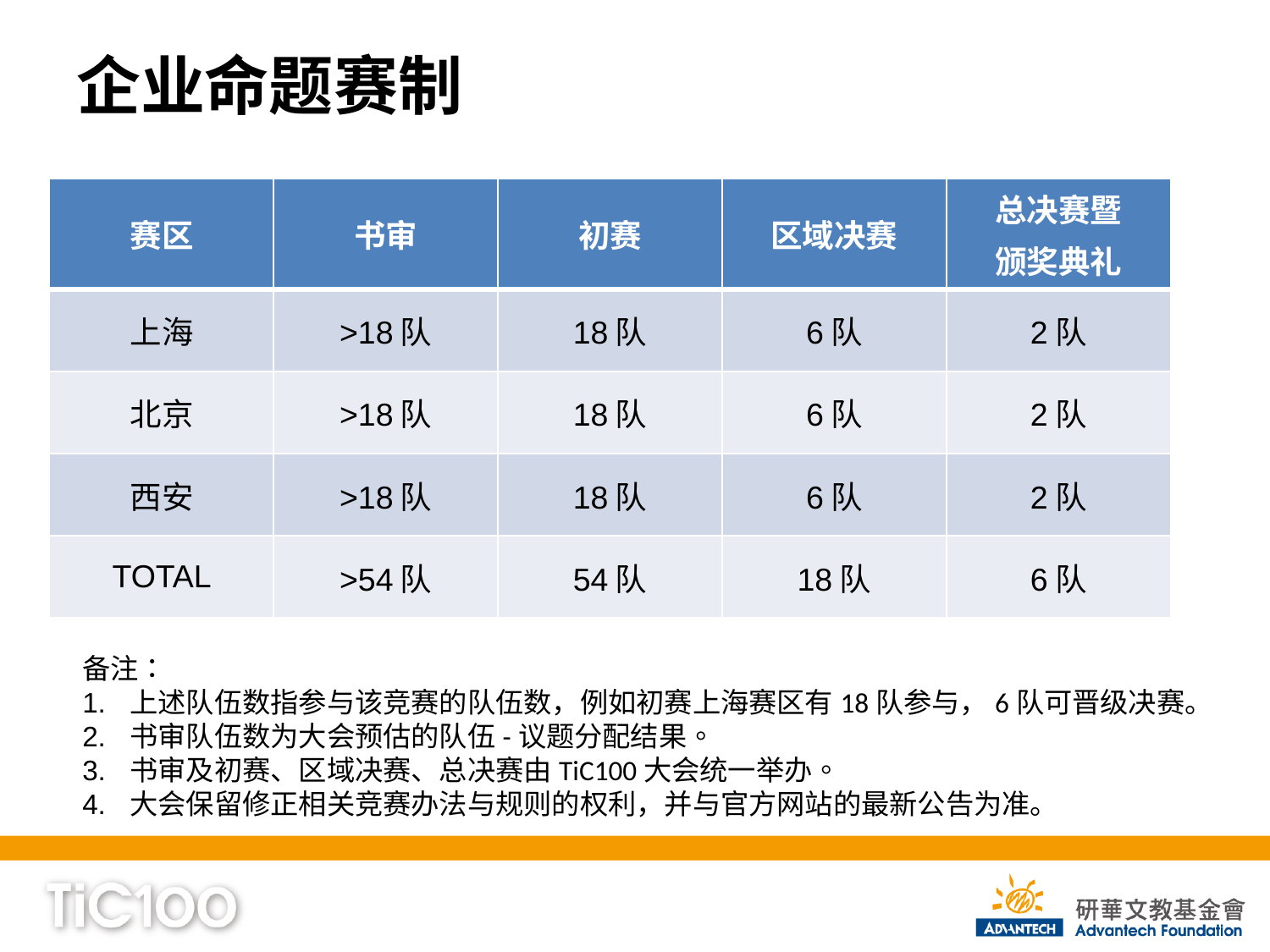

# 企业命题赛制
| 赛区 | 书审 | 初赛 | 区域决赛 | 总决赛暨 颁奖典礼 |
| --- | --- | --- | --- | --- |
| 上海 | >18队 | 18队 | 6队 | 2队 |
| 北京 | >18队 | 18队 | 6队 | 2队 |
| 西安 | >18队 | 18队 | 6队 | 2队 |
| TOTAL | >54队 | 54队 | 18队 | 6队 |
备注：
上述队伍数指参与该竞赛的队伍数，例如初赛上海赛区有18队参与，6队可晋级决赛。
书审队伍数为大会预估的队伍-议题分配结果。
书审及初赛、区域决赛、总决赛由TiC100大会统一举办。
大会保留修正相关竞赛办法与规则的权利，并与官方网站的最新公告为准。